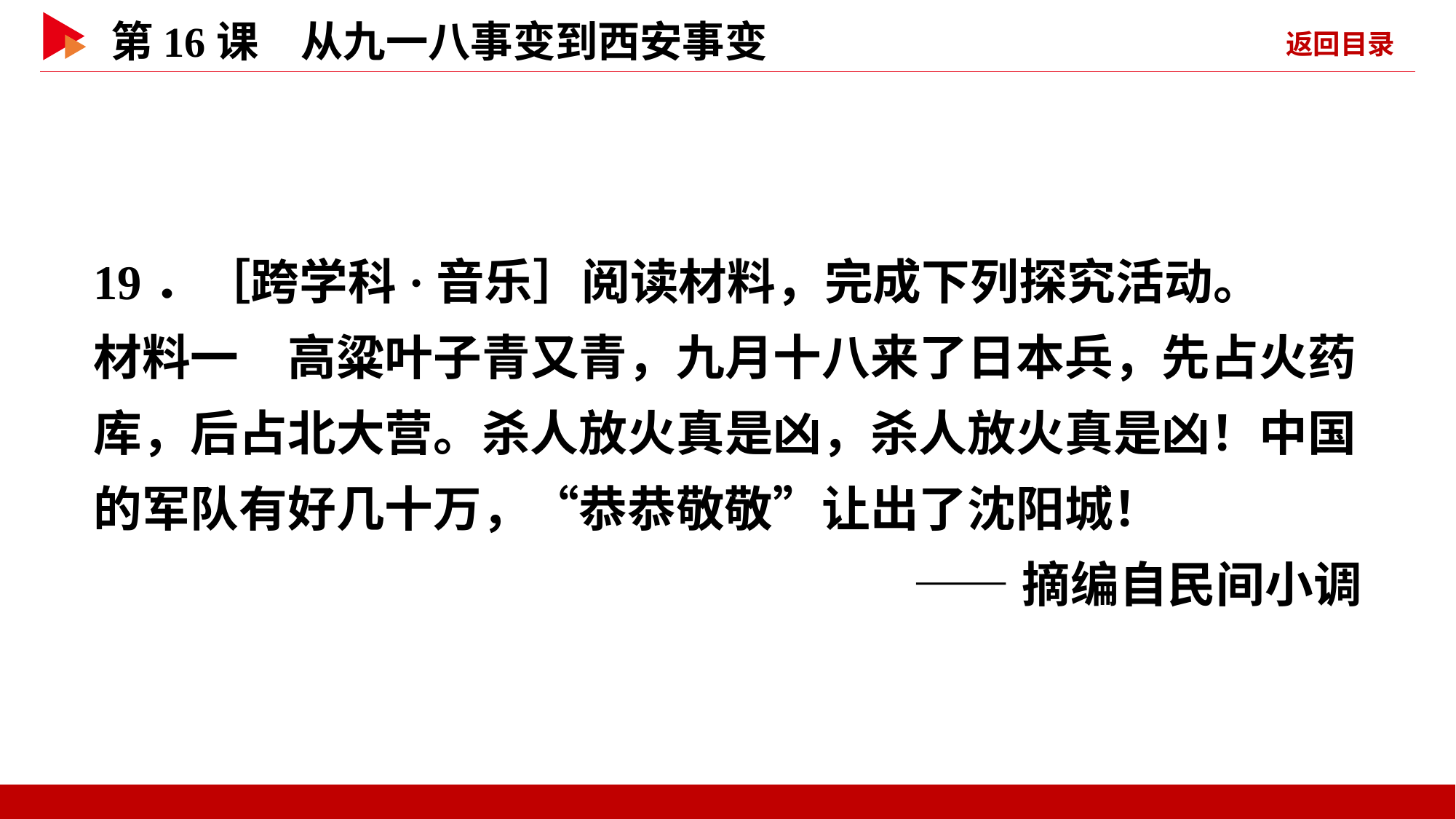

19．［跨学科·音乐］阅读材料，完成下列探究活动。
材料一　高粱叶子青又青，九月十八来了日本兵，先占火药库，后占北大营。杀人放火真是凶，杀人放火真是凶！中国的军队有好几十万，“恭恭敬敬”让出了沈阳城！
——摘编自民间小调